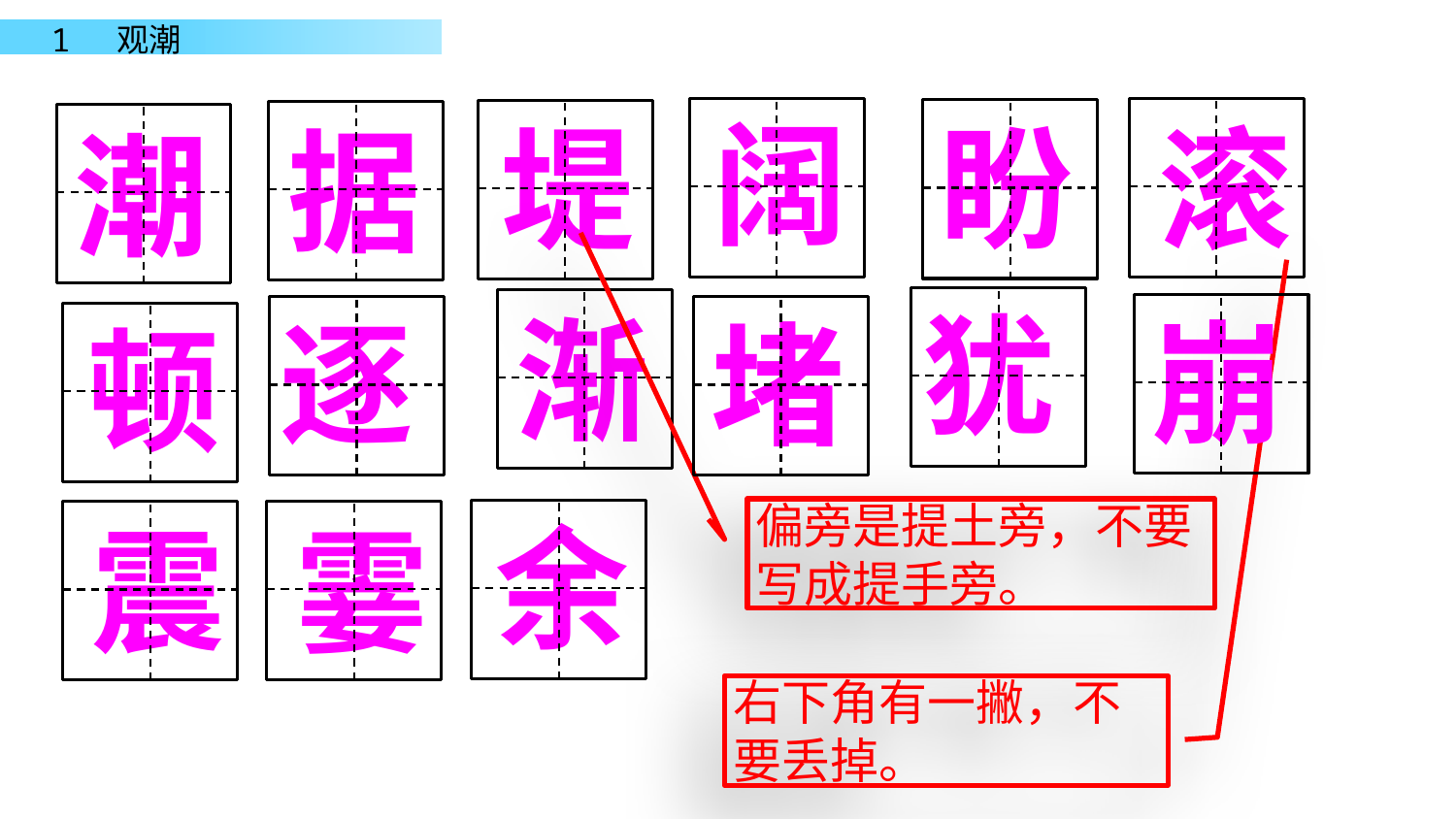

阔

盼

滚

堤

据

潮
犹

渐
崩

逐
堵

顿

余
偏旁是提土旁，不要写成提手旁。

霎
震
右下角有一撇，不要丢掉。